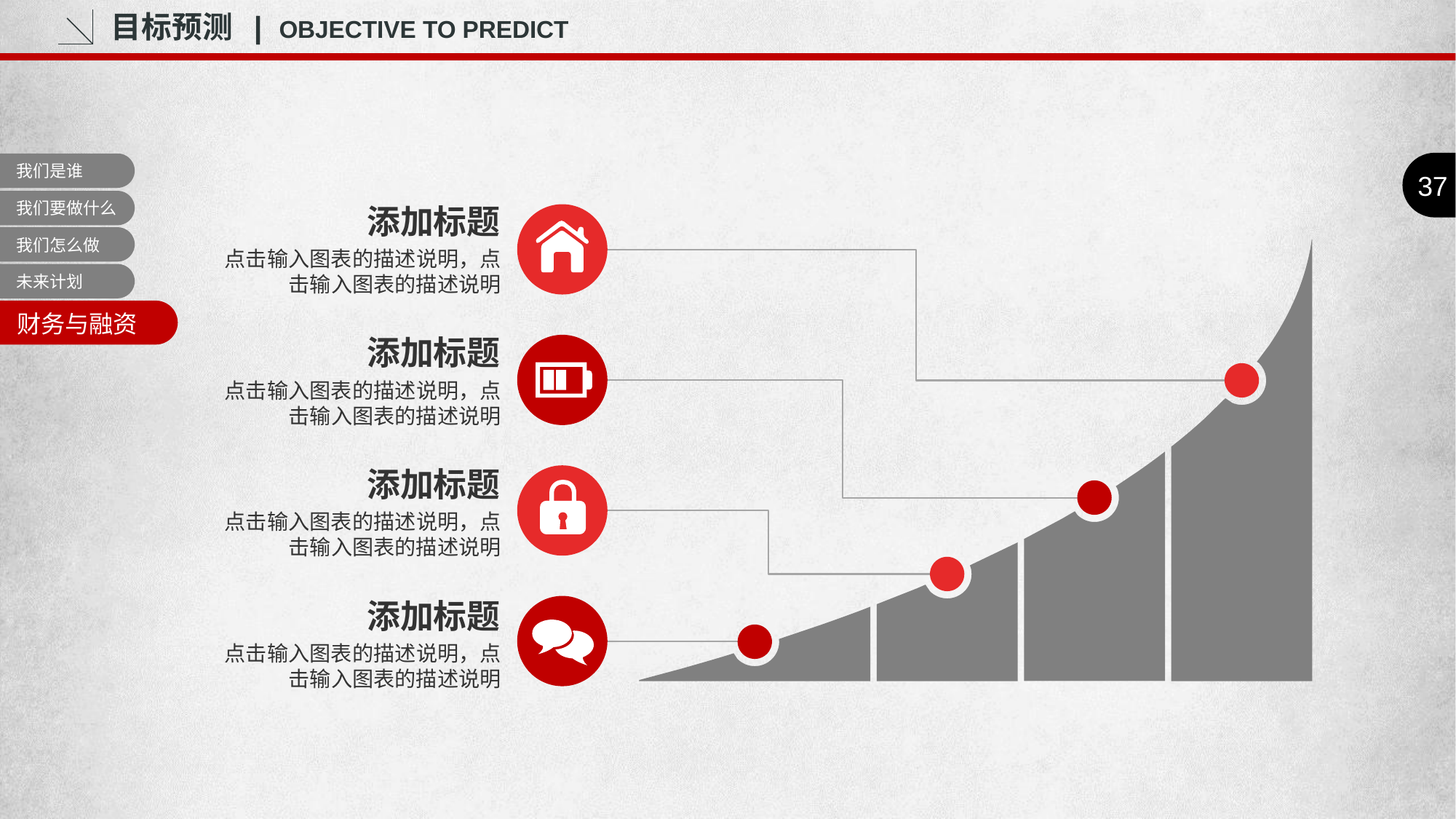

目标预测  |  OBJECTIVE TO PREDICT

37

我们是谁

我们要做什么
添加标题

我们怎么做

点击输入图表的描述说明，点击输入图表的描述说明

未来计划

财务与融资
添加标题

点击输入图表的描述说明，点击输入图表的描述说明

添加标题

点击输入图表的描述说明，点击输入图表的描述说明

添加标题

点击输入图表的描述说明，点击输入图表的描述说明